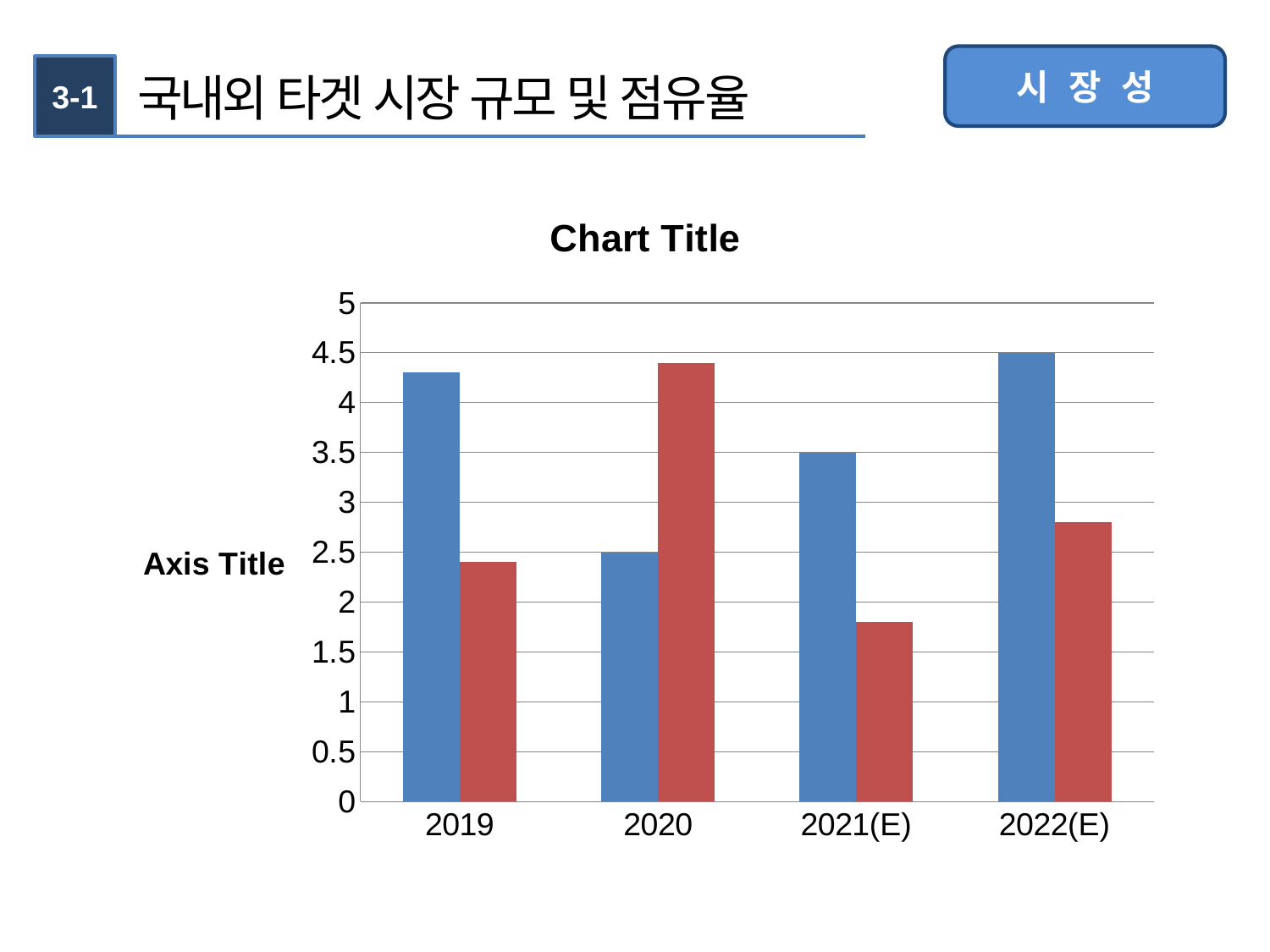

시  장  성
3-1
국내외 타겟 시장 규모 및 점유율

### Chart:

| Category | 국내 | 세계 |
|---|---|---|
| 2019 | 4.3 | 2.4 |
| 2020 | 2.5 | 4.4 |
| 2021(E) | 3.5 | 1.8 |
| 2022(E) | 4.5 | 2.8 |